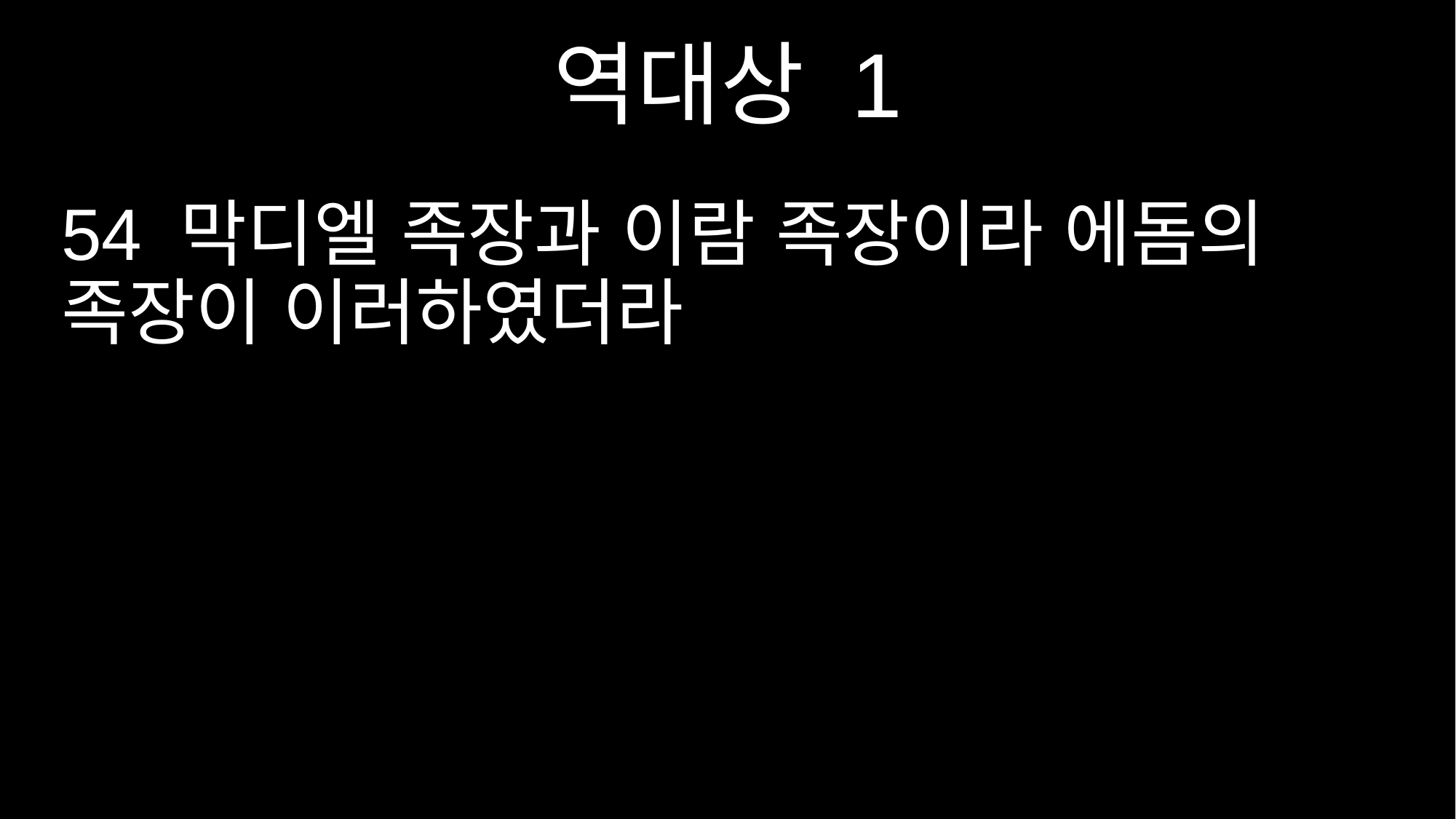

역대상 1
54 막디엘 족장과 이람 족장이라 에돔의 족장이 이러하였더라